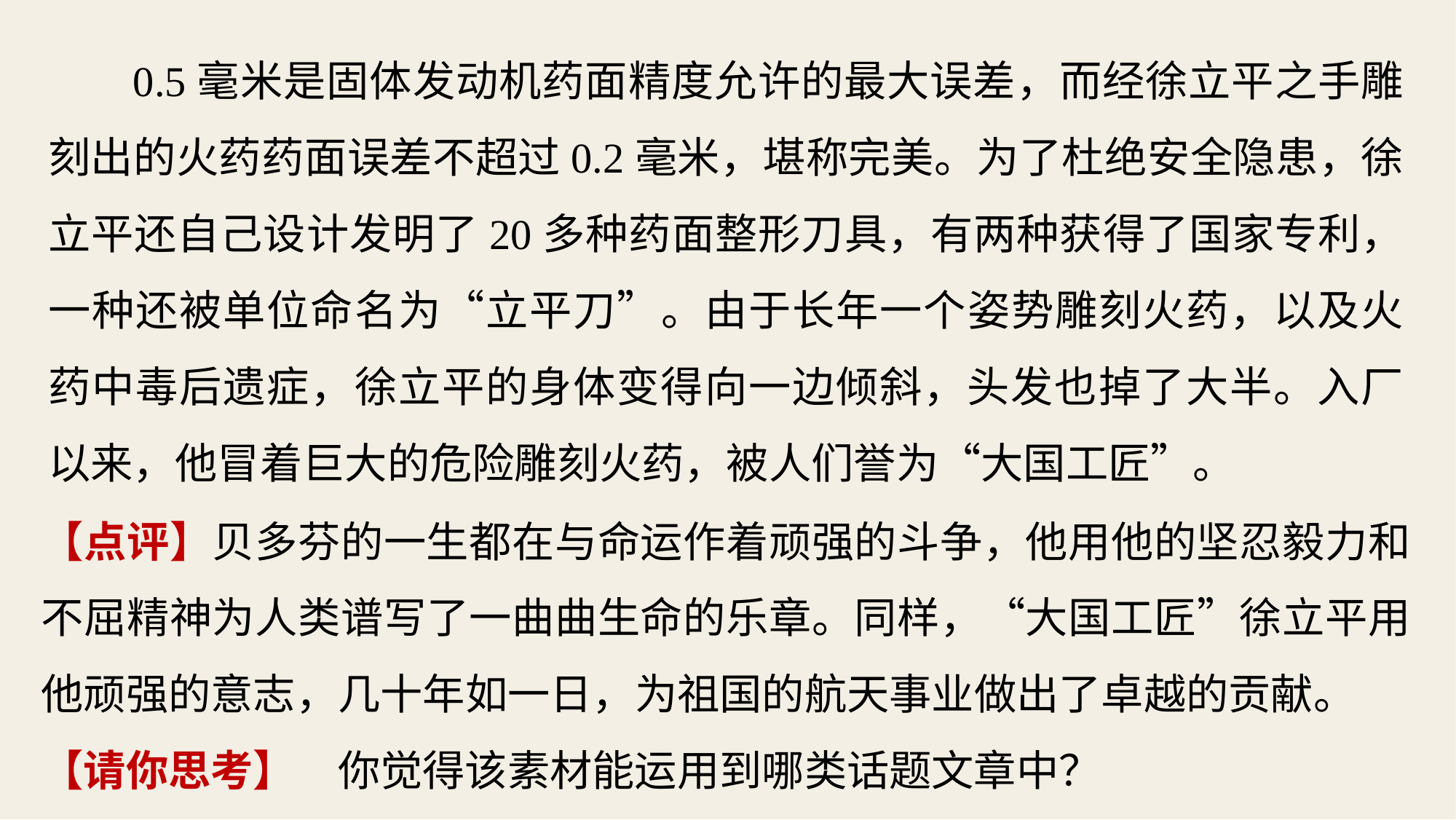

0.5毫米是固体发动机药面精度允许的最大误差，而经徐立平之手雕刻出的火药药面误差不超过0.2毫米，堪称完美。为了杜绝安全隐患，徐立平还自己设计发明了20多种药面整形刀具，有两种获得了国家专利，一种还被单位命名为“立平刀”。由于长年一个姿势雕刻火药，以及火药中毒后遗症，徐立平的身体变得向一边倾斜，头发也掉了大半。入厂以来，他冒着巨大的危险雕刻火药，被人们誉为“大国工匠”。
【点评】贝多芬的一生都在与命运作着顽强的斗争，他用他的坚忍毅力和不屈精神为人类谱写了一曲曲生命的乐章。同样，“大国工匠”徐立平用他顽强的意志，几十年如一日，为祖国的航天事业做出了卓越的贡献。
【请你思考】　你觉得该素材能运用到哪类话题文章中？